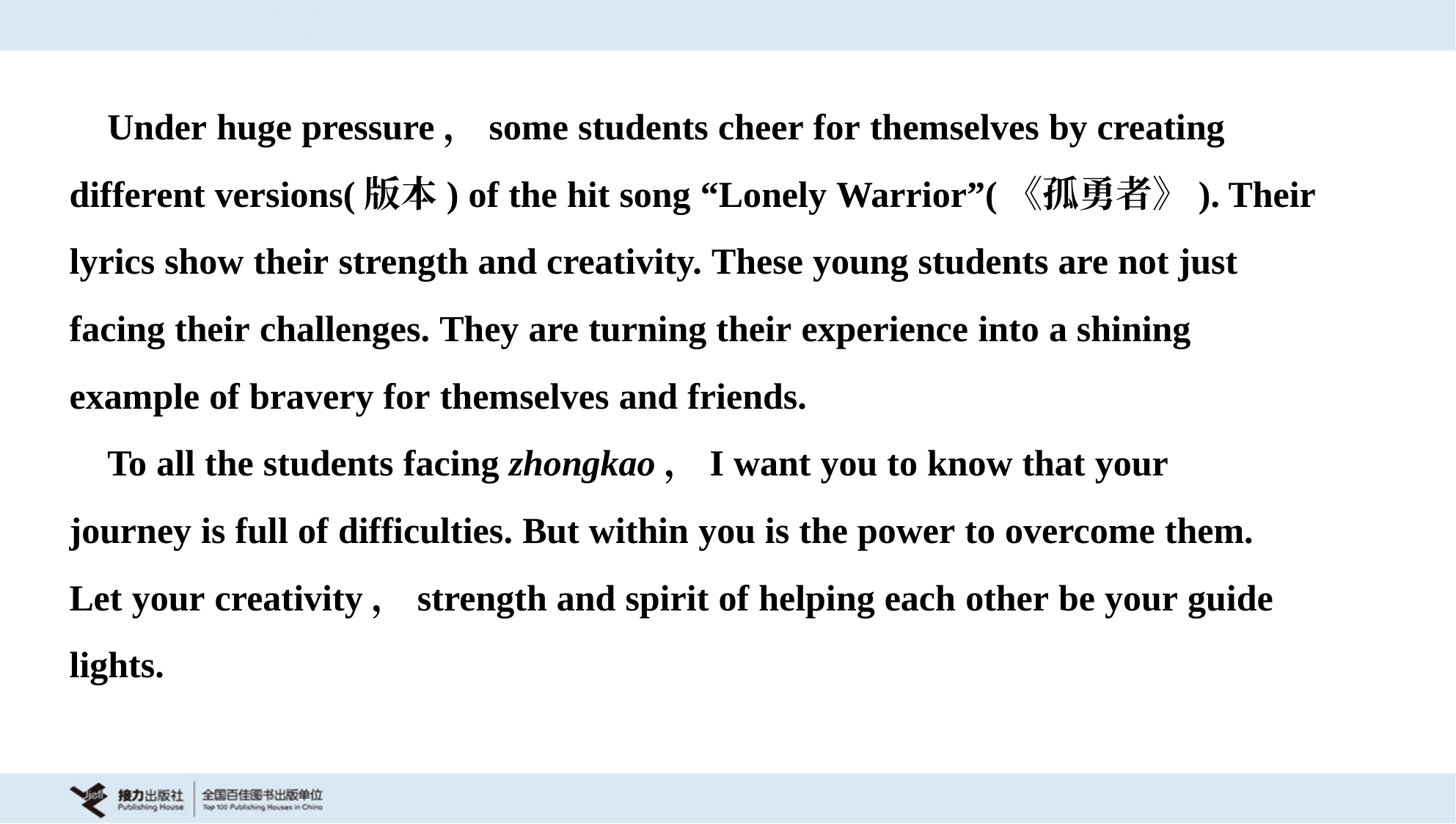

Under huge pressure，some students cheer for themselves by creating
different versions(版本) of the hit song “Lonely Warrior”(《孤勇者》). Their
lyrics show their strength and creativity. These young students are not just
facing their challenges. They are turning their experience into a shining
example of bravery for themselves and friends.
    To all the students facing zhongkao，I want you to know that your
journey is full of difficulties. But within you is the power to overcome them.
Let your creativity，strength and spirit of helping each other be your guide
lights.